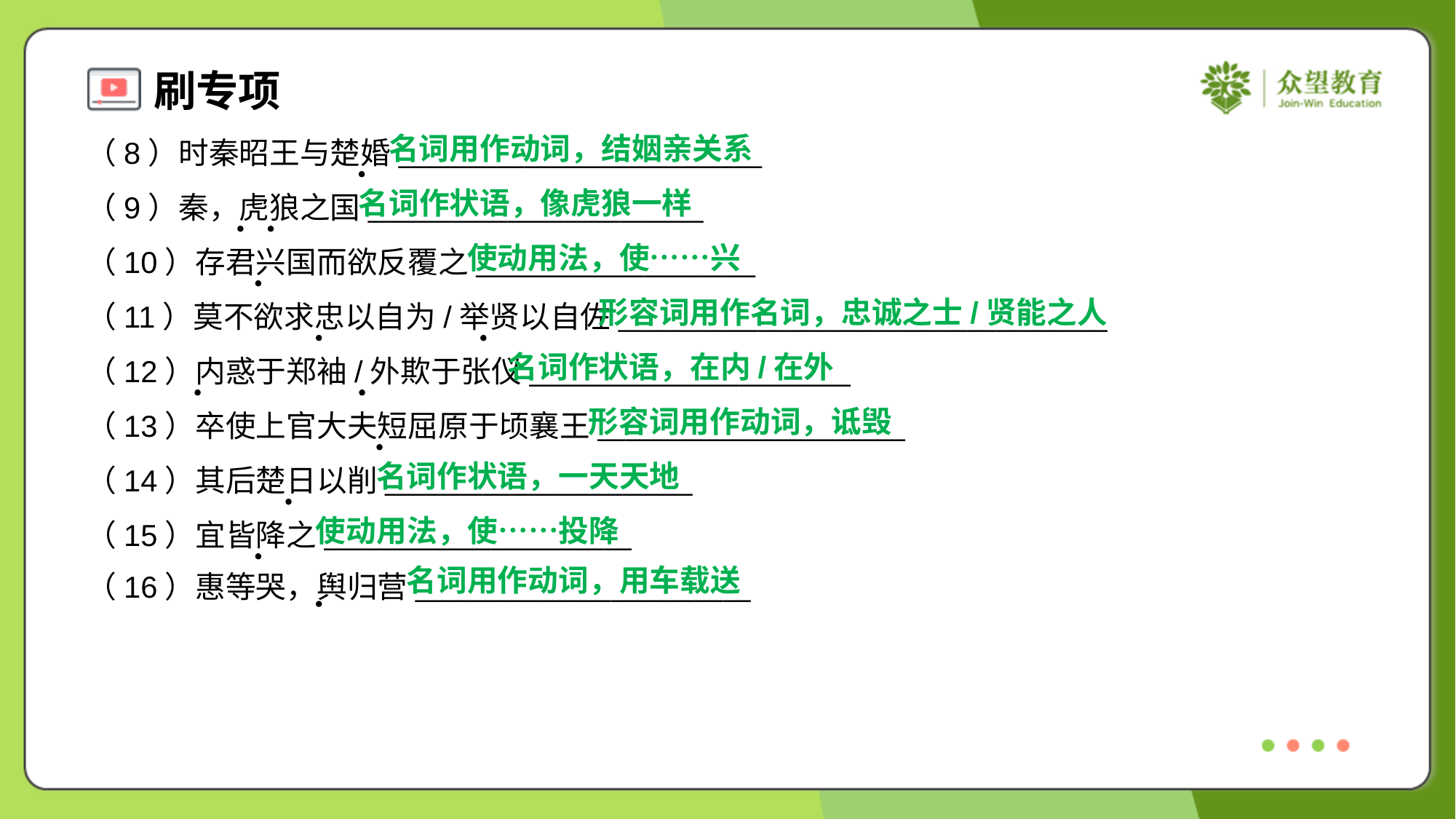

名词用作动词，结姻亲关系
（8）时秦昭王与楚婚__________________________
（9）秦，虎狼之国________________________
（10）存君兴国而欲反覆之____________________
（11）莫不欲求忠以自为/举贤以自佐___________________________________
（12）内惑于郑袖/外欺于张仪_______________________
（13）卒使上官大夫短屈原于顷襄王______________________
（14）其后楚日以削______________________
（15）宜皆降之______________________
（16）惠等哭，舆归营________________________
名词作状语，像虎狼一样

使动用法，使……兴

形容词用作名词，忠诚之士/贤能之人

名词作状语，在内/在外

形容词用作动词，诋毁

名词作状语，一天天地

使动用法，使……投降

名词用作动词，用车载送